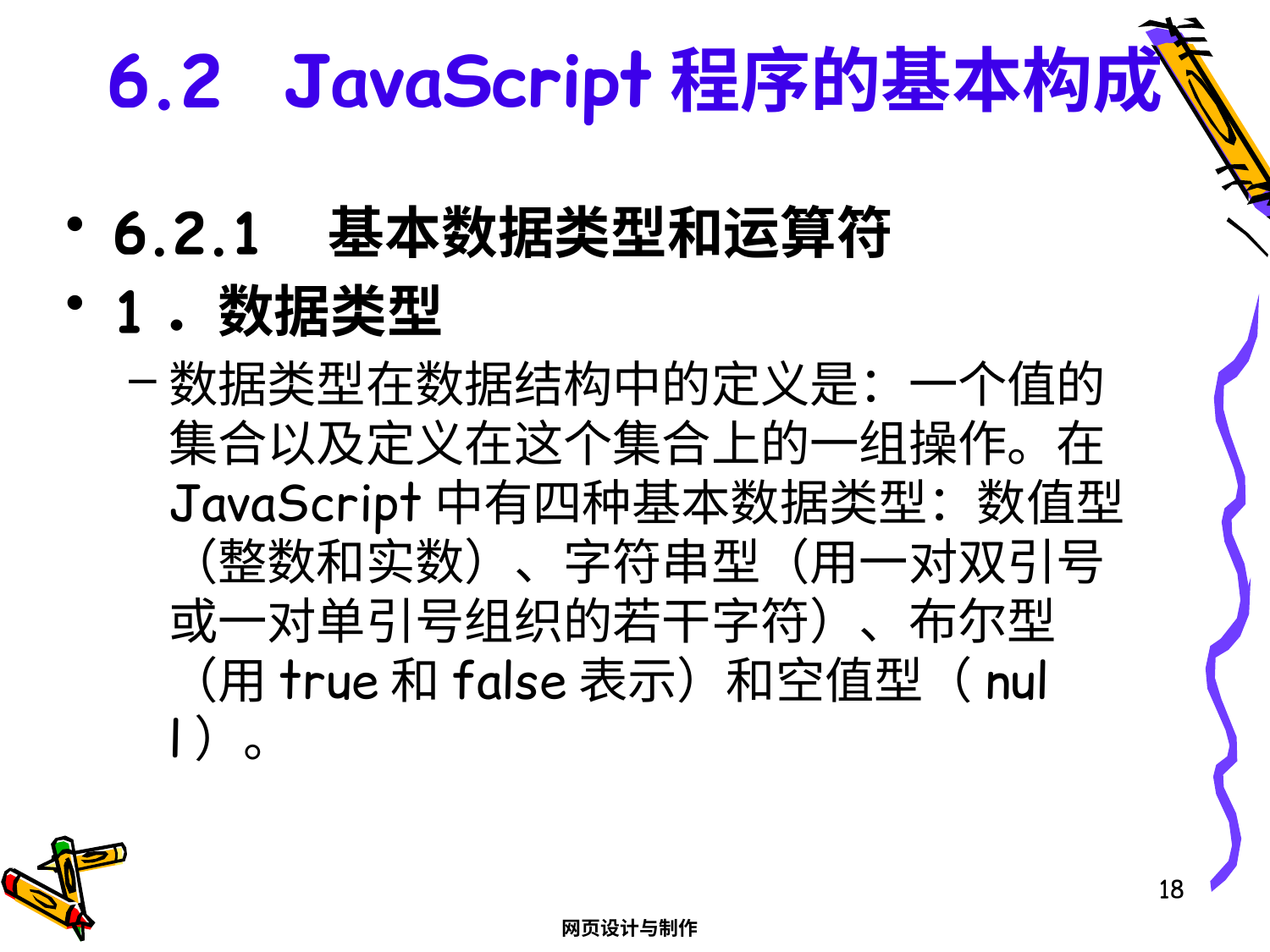

# 6.2  JavaScript程序的基本构成
6.2.1  基本数据类型和运算符
1．数据类型
数据类型在数据结构中的定义是：一个值的集合以及定义在这个集合上的一组操作。在JavaScript中有四种基本数据类型：数值型（整数和实数）、字符串型（用一对双引号或一对单引号组织的若干字符）、布尔型（用true和false表示）和空值型（null）。
18
网页设计与制作